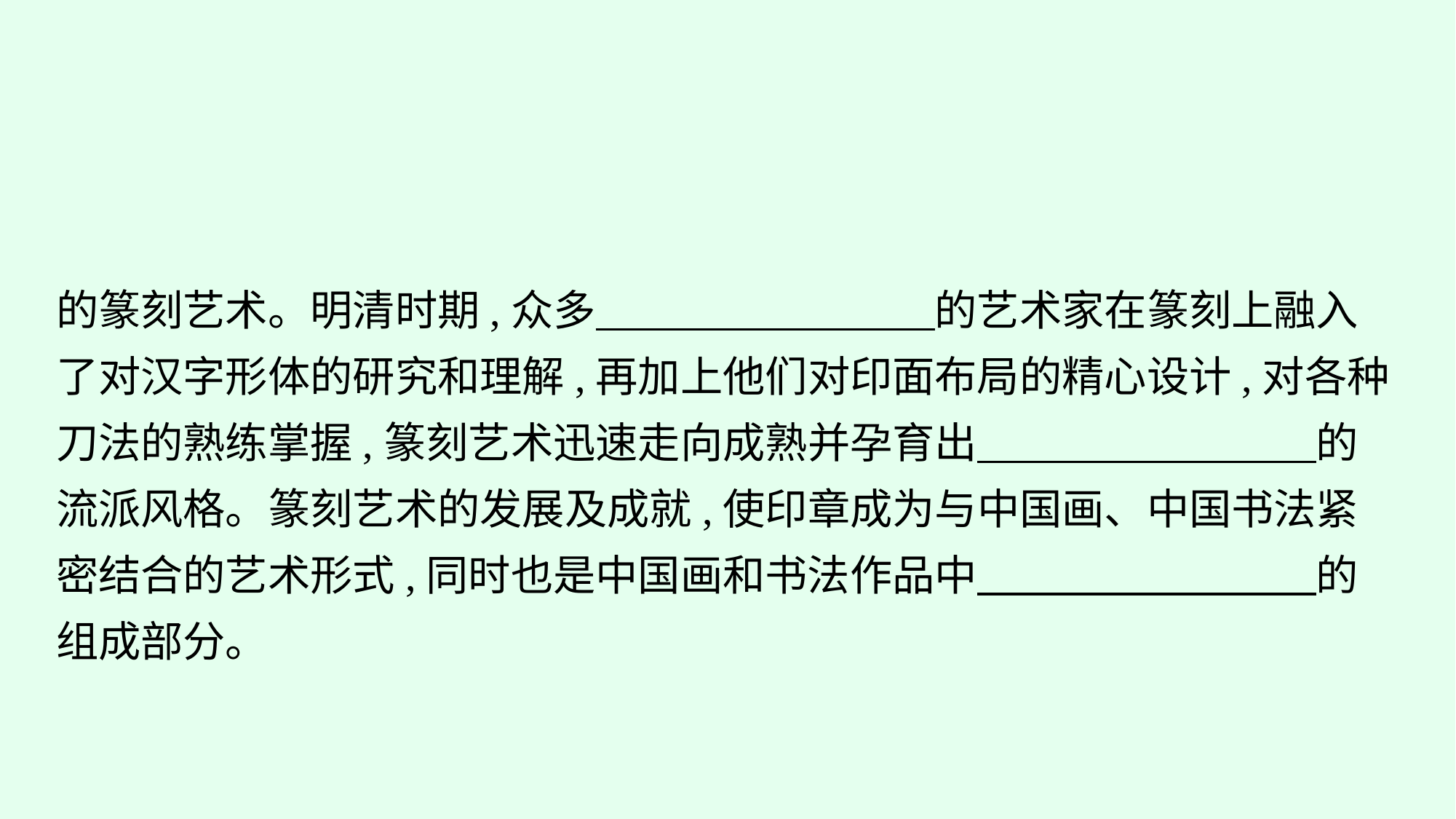

的篆刻艺术。明清时期,众多　　　　　　　　的艺术家在篆刻上融入了对汉字形体的研究和理解,再加上他们对印面布局的精心设计,对各种刀法的熟练掌握,篆刻艺术迅速走向成熟并孕育出　　　　　　　　的流派风格。篆刻艺术的发展及成就,使印章成为与中国画、中国书法紧密结合的艺术形式,同时也是中国画和书法作品中　　　　　　　　的组成部分。